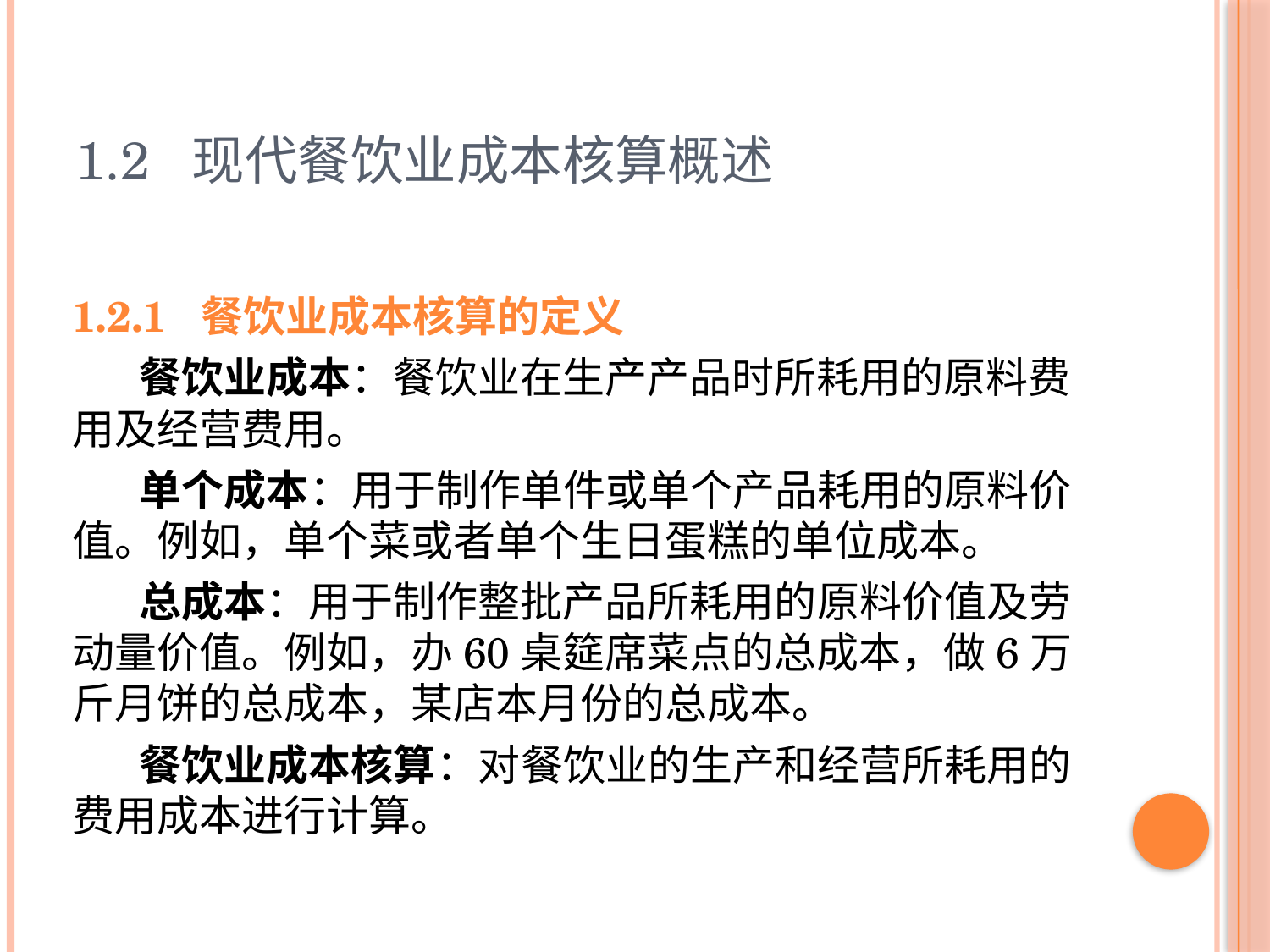

# 1.2  现代餐饮业成本核算概述

1.2.1  餐饮业成本核算的定义
      餐饮业成本：餐饮业在生产产品时所耗用的原料费用及经营费用。
      单个成本：用于制作单件或单个产品耗用的原料价值。例如，单个菜或者单个生日蛋糕的单位成本。
      总成本：用于制作整批产品所耗用的原料价值及劳动量价值。例如，办60桌筵席菜点的总成本，做6万斤月饼的总成本，某店本月份的总成本。
      餐饮业成本核算：对餐饮业的生产和经营所耗用的费用成本进行计算。